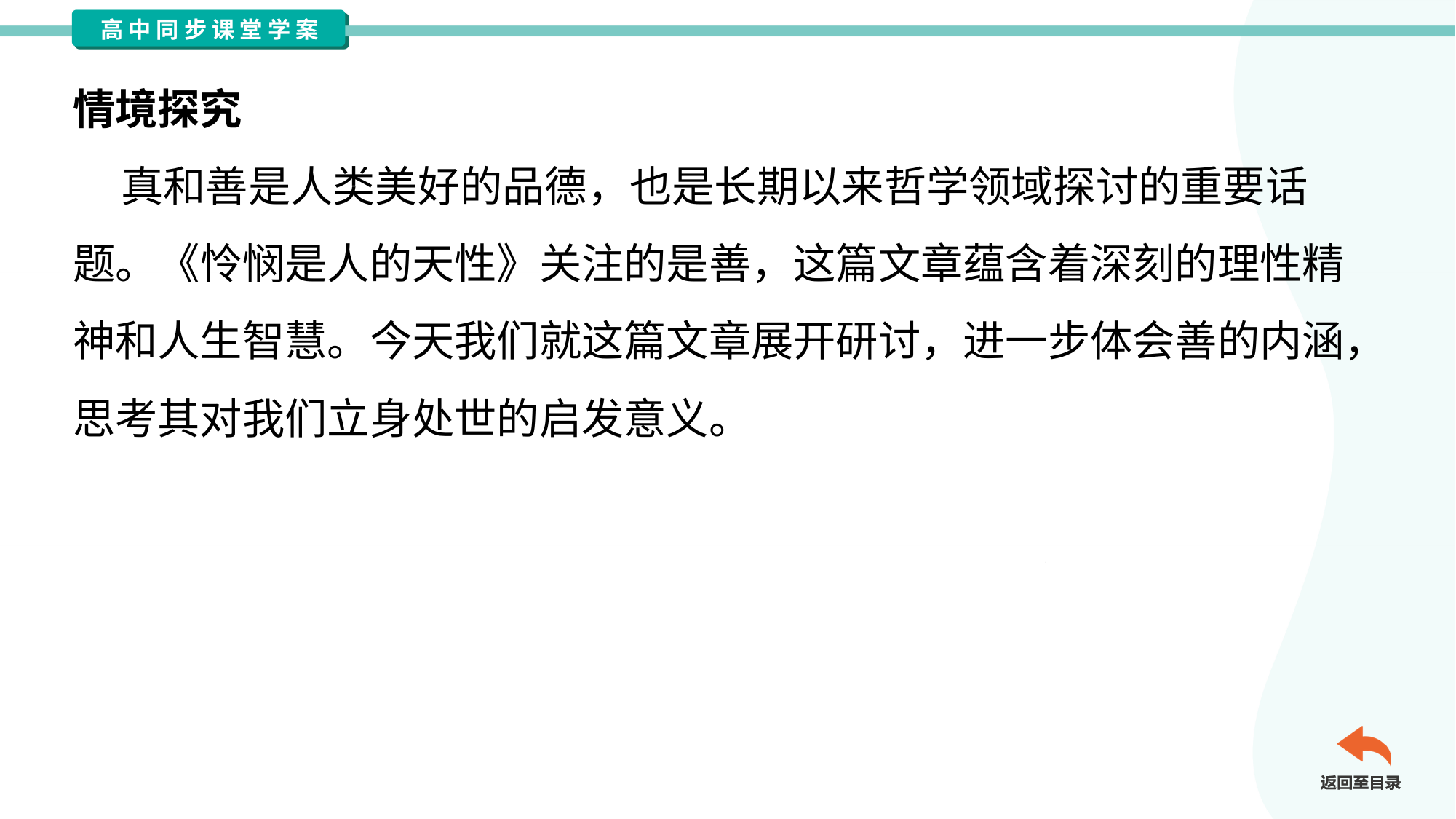

情境探究
    真和善是人类美好的品德，也是长期以来哲学领域探讨的重要话
题。《怜悯是人的天性》关注的是善，这篇文章蕴含着深刻的理性精
神和人生智慧。今天我们就这篇文章展开研讨，进一步体会善的内涵，
思考其对我们立身处世的启发意义。